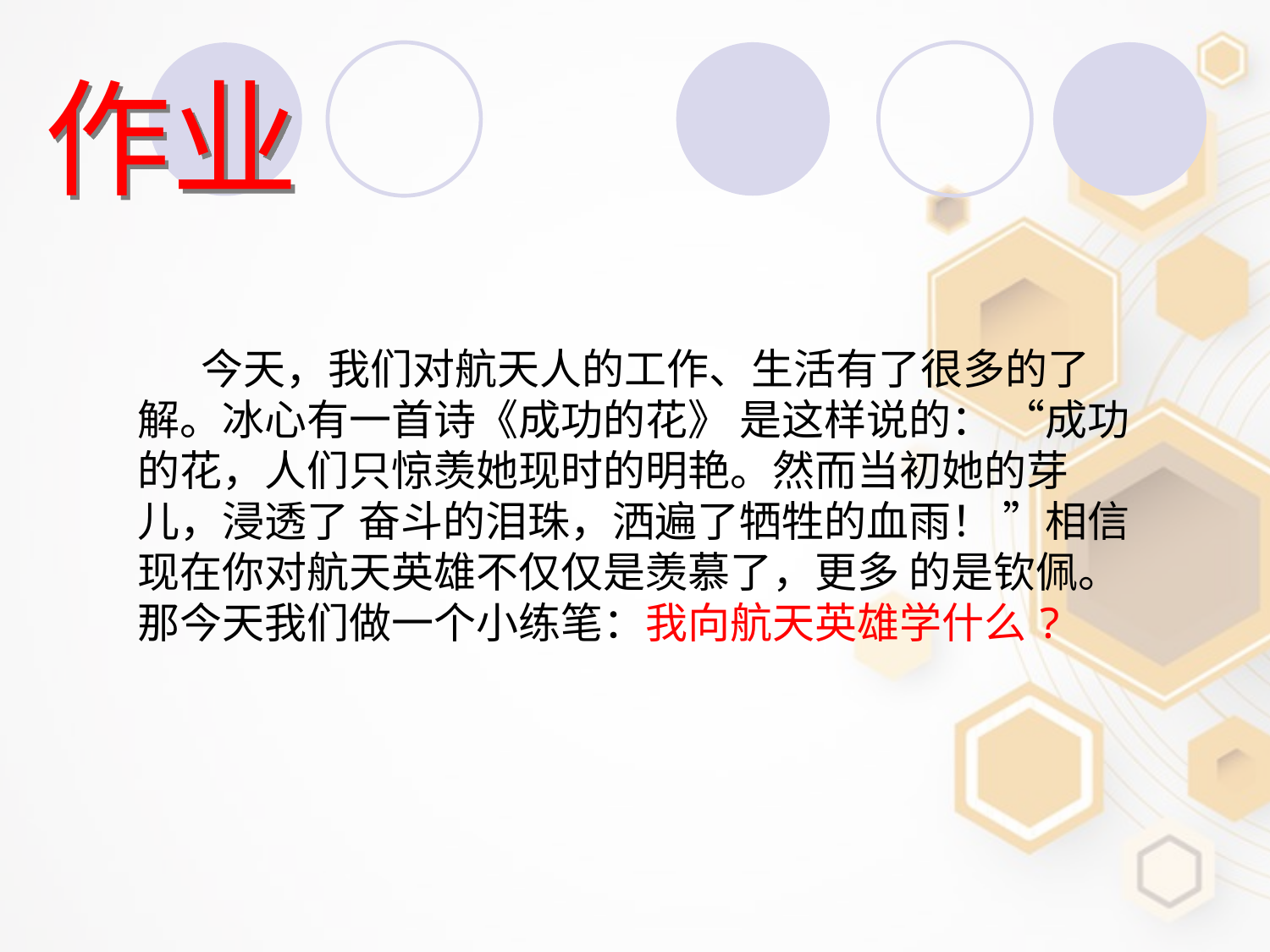

作业
今天，我们对航天人的工作、生活有了很多的了解。冰心有一首诗《成功的花》 是这样说的： “成功的花，人们只惊羡她现时的明艳。然而当初她的芽儿，浸透了 奋斗的泪珠，洒遍了牺牲的血雨！ ”相信现在你对航天英雄不仅仅是羡慕了，更多 的是钦佩。那今天我们做一个小练笔：我向航天英雄学什么?